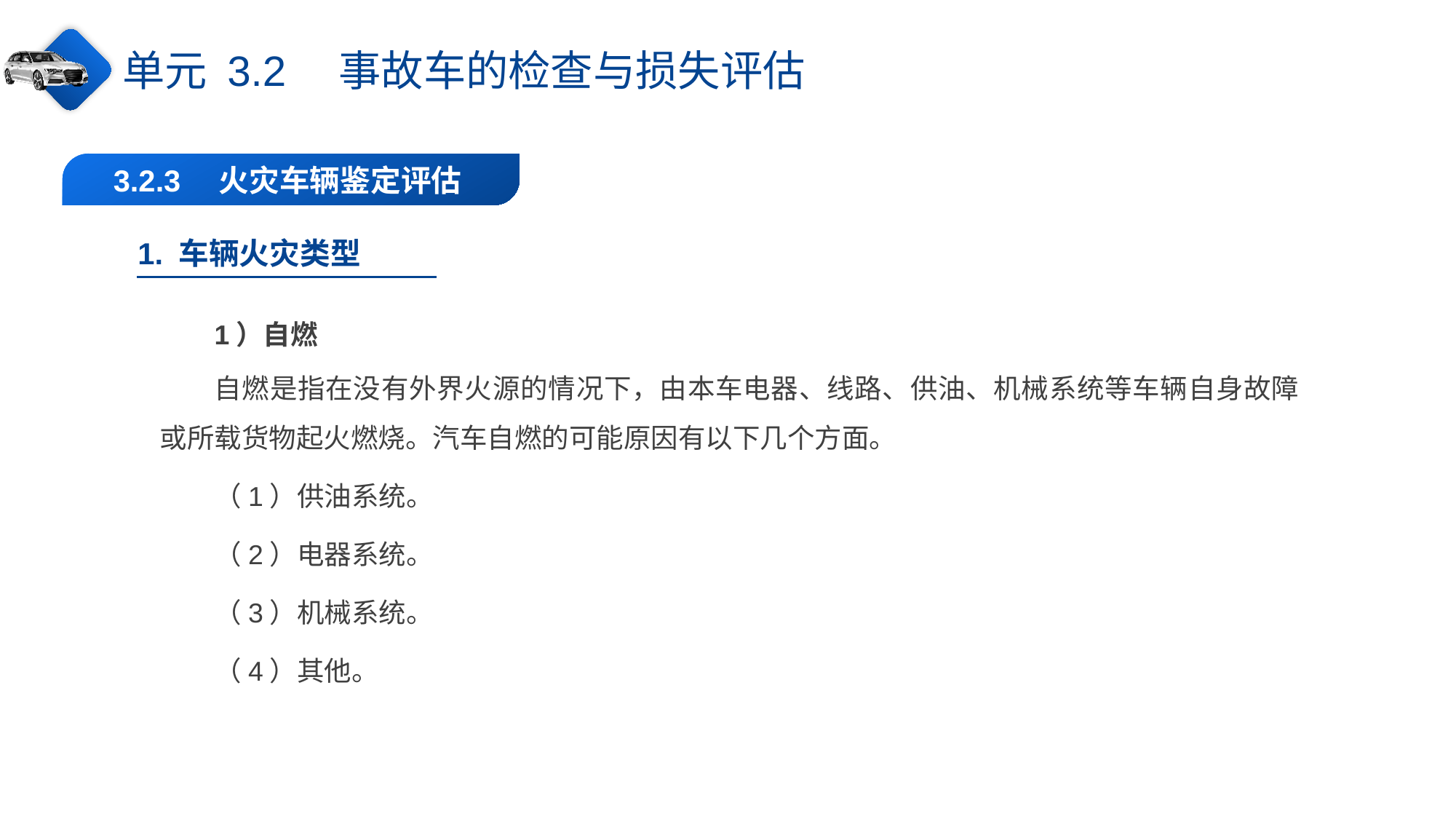

单元 3.2　事故车的检查与损失评估
3.2.3　火灾车辆鉴定评估
1. 车辆火灾类型
1）自燃
自燃是指在没有外界火源的情况下，由本车电器、线路、供油、机械系统等车辆自身故障或所载货物起火燃烧。汽车自燃的可能原因有以下几个方面。
（1）供油系统。
（2）电器系统。
（3）机械系统。
（4）其他。